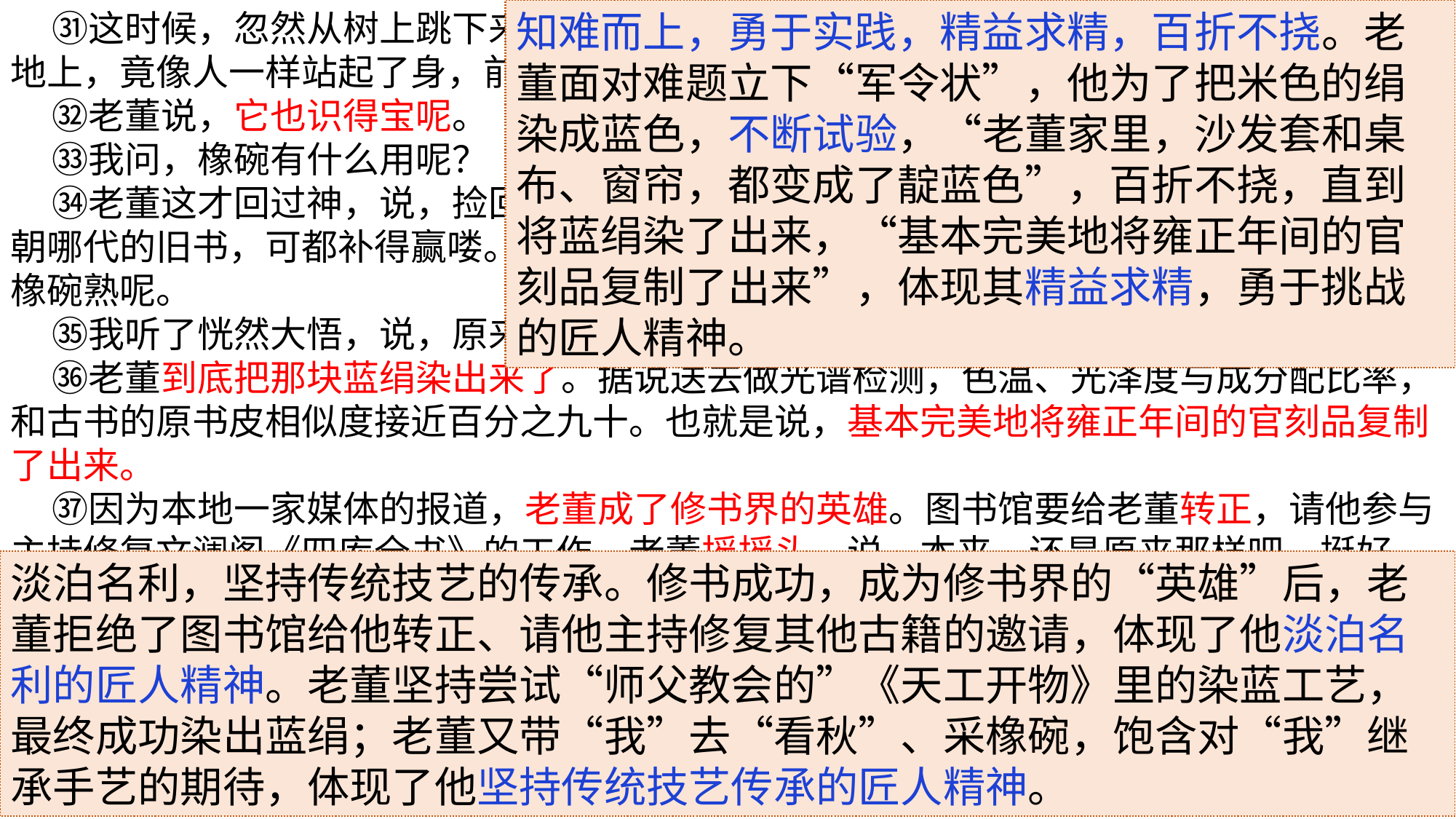

㉛这时候，忽然从树上跳下来个毛茸茸的东西。定睛一看，原来是一只松鼠。它落到了地上，竟像人一样站起了身，前爪紧紧擒着一颗橡子。看到我们，便慌慌张张地跑远了。
    ㉜老董说，它也识得宝呢。
    ㉝我问，橡碗有什么用呢？
    ㉞老董这才回过神，说，捡回去洗洗干净，在锅里煮到咕嘟响，那汤就是好染料啊。哪朝哪代的旧书，可都补得赢喽。我们这些人啊，一年也盼中秋，不求分月饼吃螃蟹，就盼橡碗熟呢。
    ㉟我听了恍然大悟，说，原来是为了修书啊，那咱们赶快捡吧。
    ㊱老董到底把那块蓝绢染出来了。据说送去做光谱检测，色温、光泽度与成分配比率，和古书的原书皮相似度接近百分之九十。也就是说，基本完美地将雍正年间的官刻品复制了出来。
    ㊲因为本地一家媒体的报道，老董成了修书界的英雄。图书馆要给老董转正，请他参与主持修复文澜阁《四库全书》的工作，老董摇摇头，说，本来，还是原来那样吧，挺好。
（有删改）
知难而上，勇于实践，精益求精，百折不挠。老董面对难题立下“军令状”，他为了把米色的绢染成蓝色，不断试验，“老董家里，沙发套和桌布、窗帘，都变成了靛蓝色”，百折不挠，直到将蓝绢染了出来，“基本完美地将雍正年间的官刻品复制了出来”，体现其精益求精，勇于挑战的匠人精神。
淡泊名利，坚持传统技艺的传承。修书成功，成为修书界的“英雄”后，老董拒绝了图书馆给他转正、请他主持修复其他古籍的邀请，体现了他淡泊名利的匠人精神。老董坚持尝试“师父教会的”《天工开物》里的染蓝工艺，最终成功染出蓝绢；老董又带“我”去“看秋”、采橡碗，饱含对“我”继承手艺的期待，体现了他坚持传统技艺传承的匠人精神。